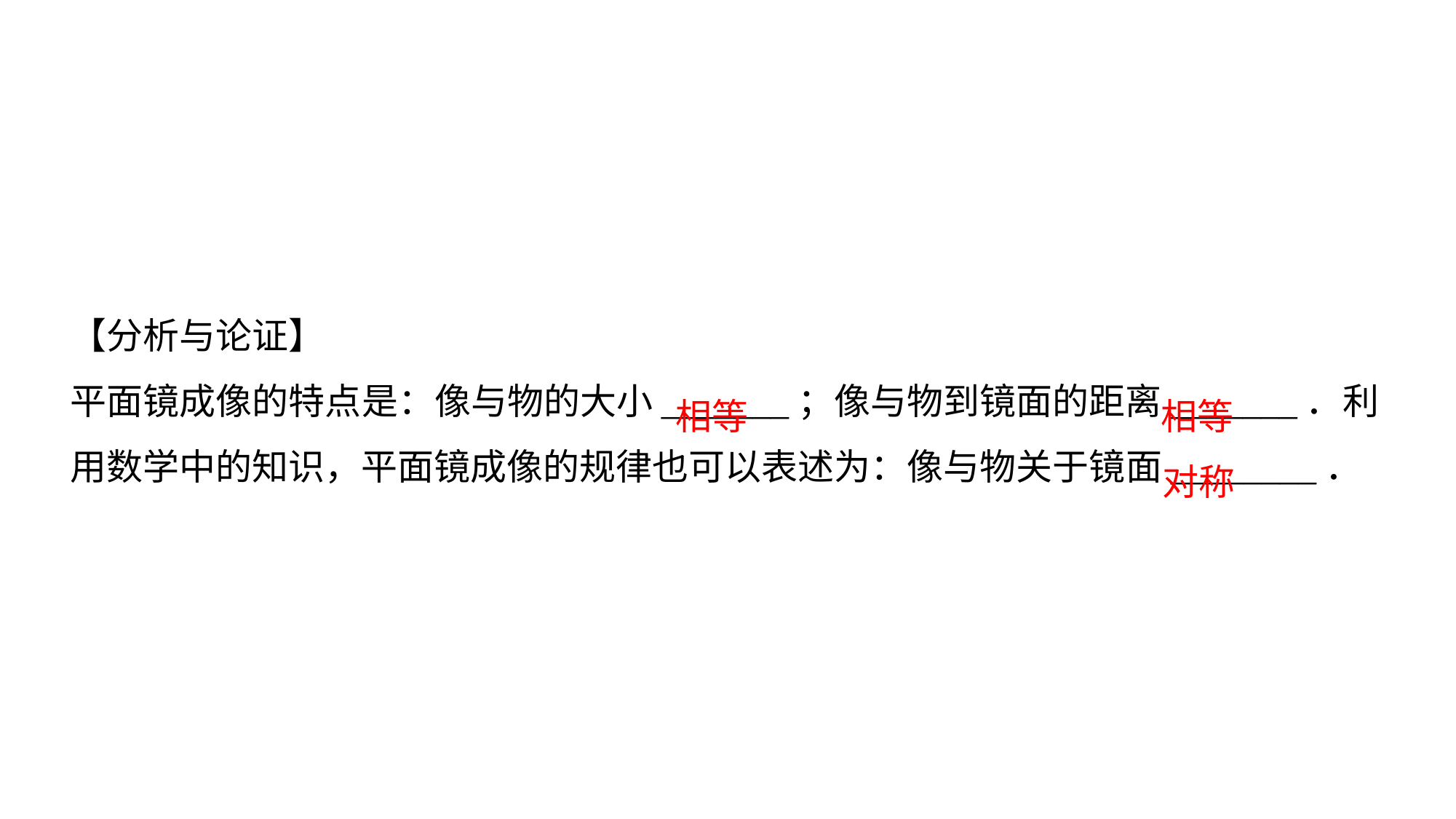

【分析与论证】平面镜成像的特点是：像与物的大小_______；像与物到镜面的距离_______．利用数学中的知识，平面镜成像的规律也可以表述为：像与物关于镜面________．
相等
相等
对称